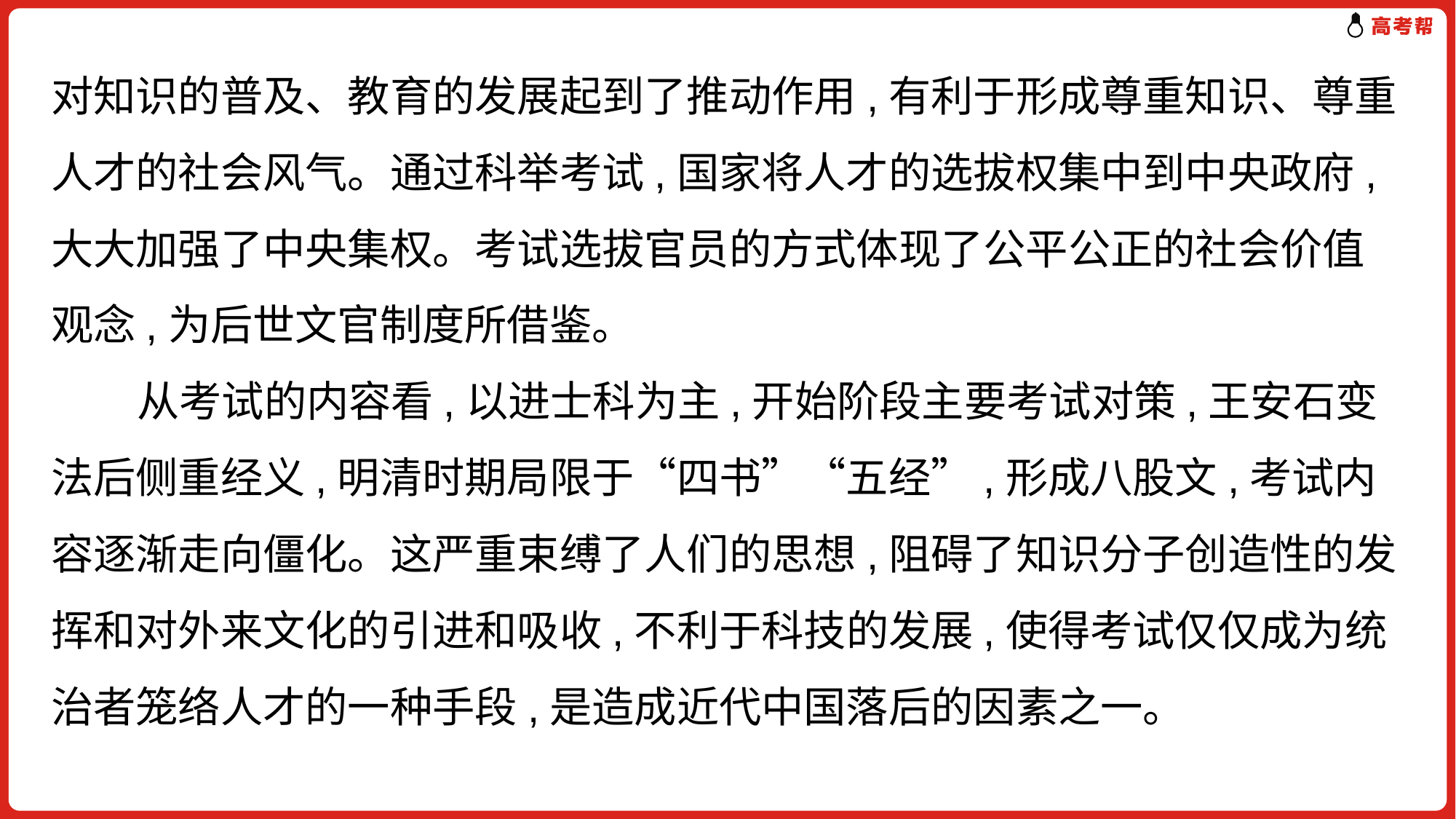

对知识的普及、教育的发展起到了推动作用,有利于形成尊重知识、尊重人才的社会风气。通过科举考试,国家将人才的选拔权集中到中央政府,大大加强了中央集权。考试选拔官员的方式体现了公平公正的社会价值观念,为后世文官制度所借鉴。
        从考试的内容看,以进士科为主,开始阶段主要考试对策,王安石变法后侧重经义,明清时期局限于“四书”“五经”,形成八股文,考试内容逐渐走向僵化。这严重束缚了人们的思想,阻碍了知识分子创造性的发挥和对外来文化的引进和吸收,不利于科技的发展,使得考试仅仅成为统治者笼络人才的一种手段,是造成近代中国落后的因素之一。